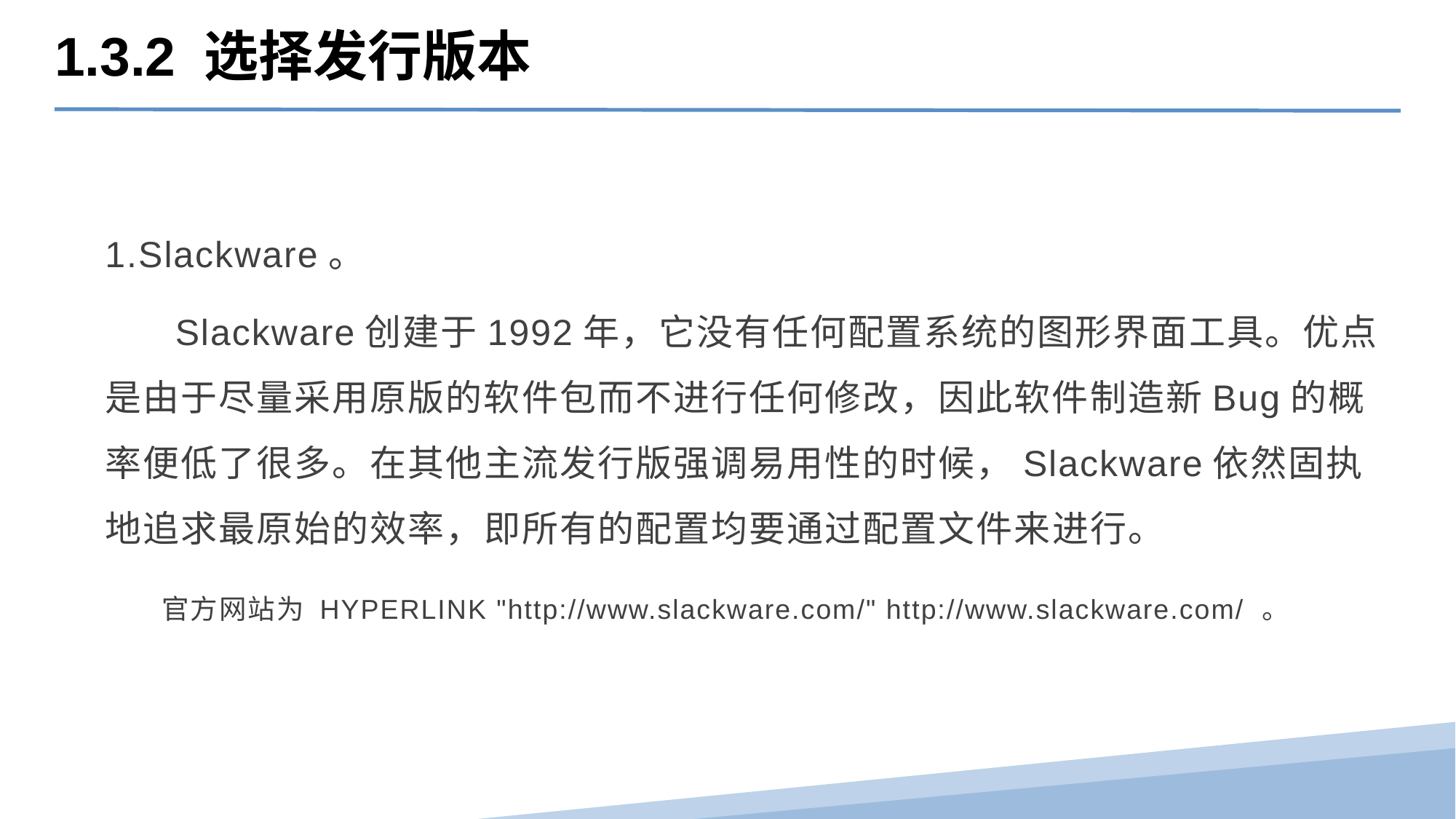

1.3.2 选择发行版本

1.Slackware。
      Slackware创建于1992年，它没有任何配置系统的图形界面工具。优点是由于尽量采用原版的软件包而不进行任何修改，因此软件制造新Bug的概率便低了很多。在其他主流发行版强调易用性的时候，Slackware依然固执地追求最原始的效率，即所有的配置均要通过配置文件来进行。
      官方网站为 HYPERLINK "http://www.slackware.com/" http://www.slackware.com/ 。